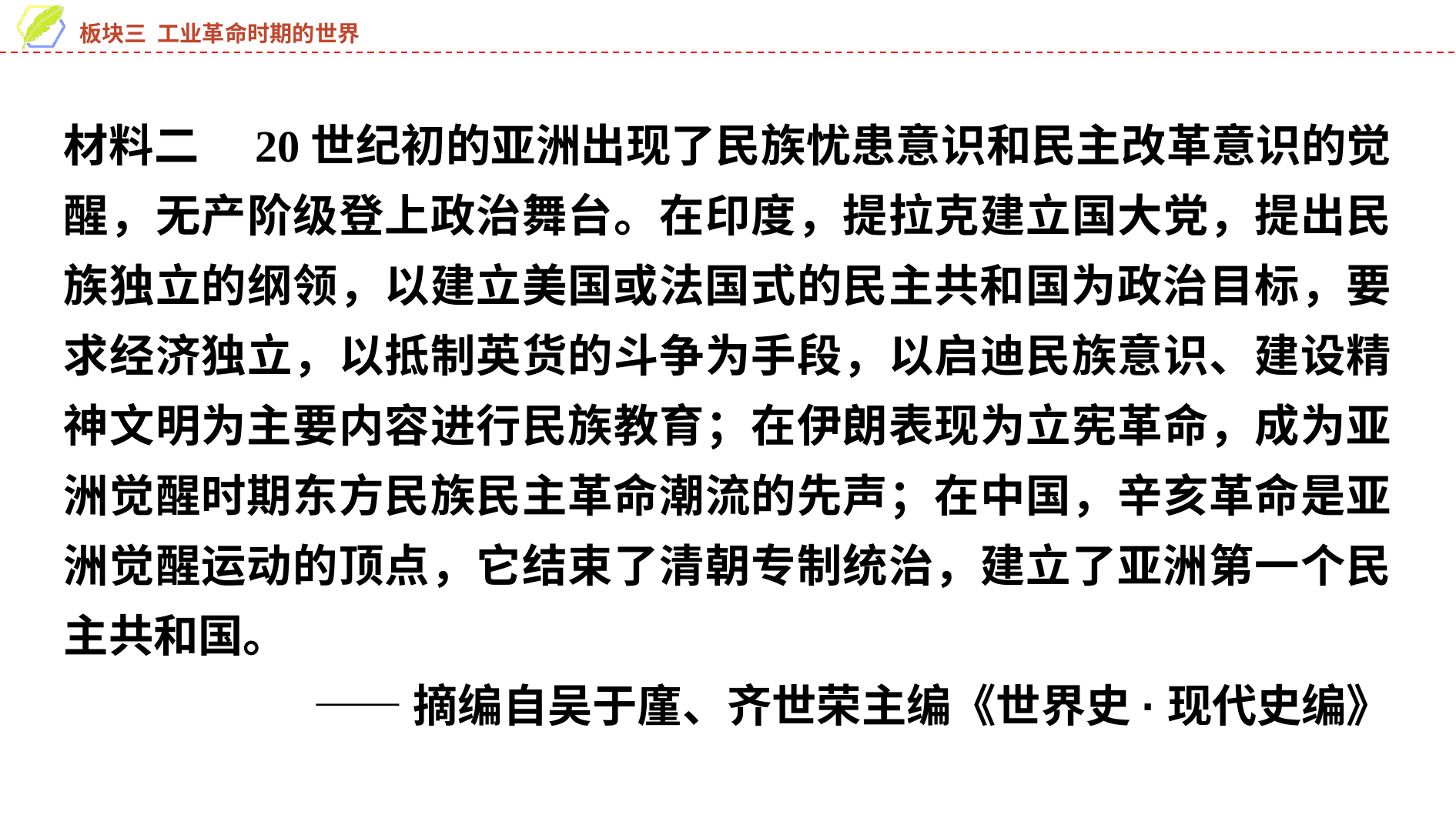

材料二　20世纪初的亚洲出现了民族忧患意识和民主改革意识的觉醒，无产阶级登上政治舞台。在印度，提拉克建立国大党，提出民族独立的纲领，以建立美国或法国式的民主共和国为政治目标，要求经济独立，以抵制英货的斗争为手段，以启迪民族意识、建设精神文明为主要内容进行民族教育；在伊朗表现为立宪革命，成为亚洲觉醒时期东方民族民主革命潮流的先声；在中国，辛亥革命是亚洲觉醒运动的顶点，它结束了清朝专制统治，建立了亚洲第一个民主共和国。
——摘编自吴于廑、齐世荣主编《世界史·现代史编》